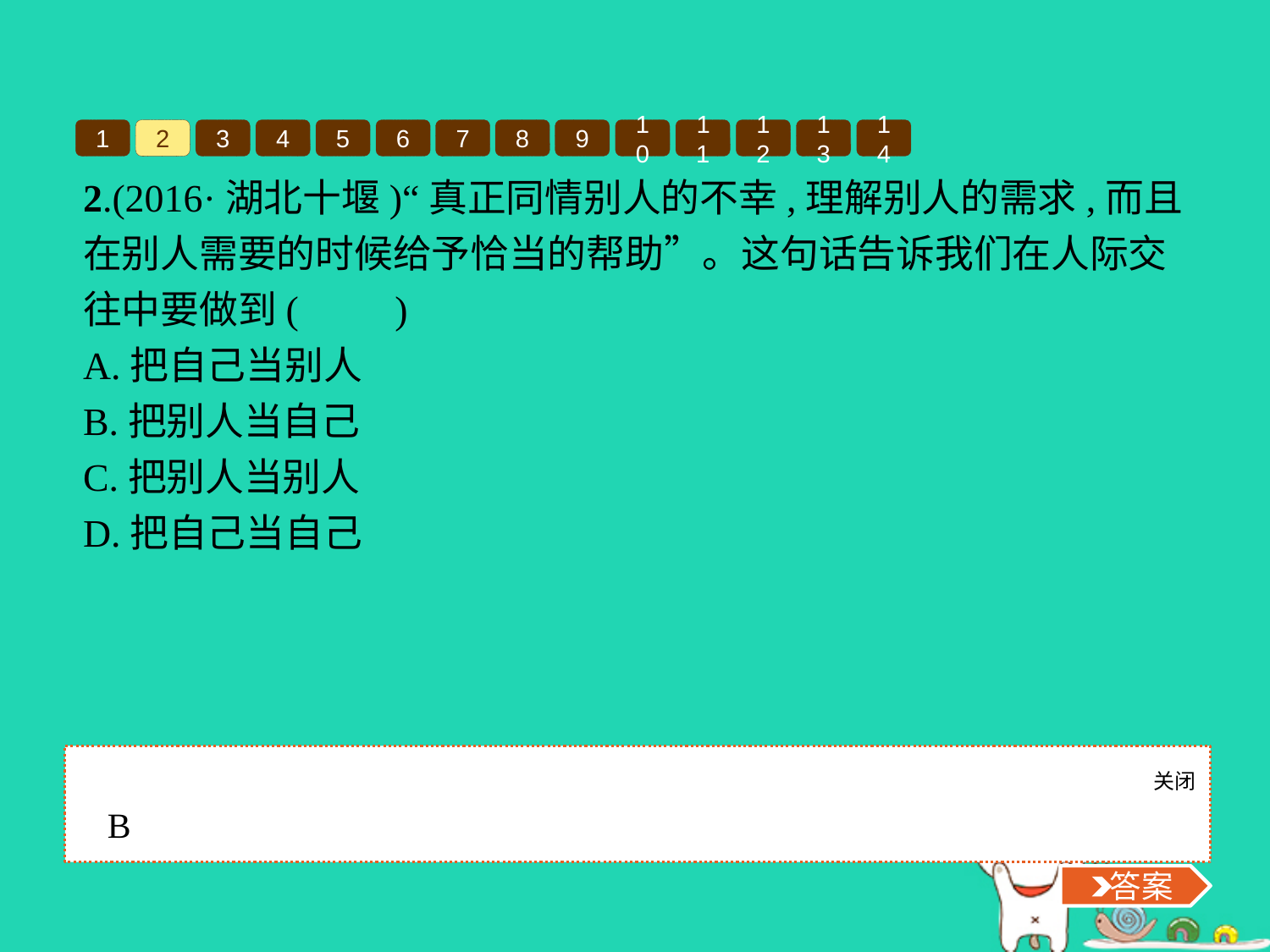

1
2
3
4
5
6
7
8
9
10
11
12
13
14
2.(2016·湖北十堰)“真正同情别人的不幸,理解别人的需求,而且在别人需要的时候给予恰当的帮助”。这句话告诉我们在人际交往中要做到(　　)
A.把自己当别人
B.把别人当自己
C.把别人当别人
D.把自己当自己

关闭
  答案

B
  答案